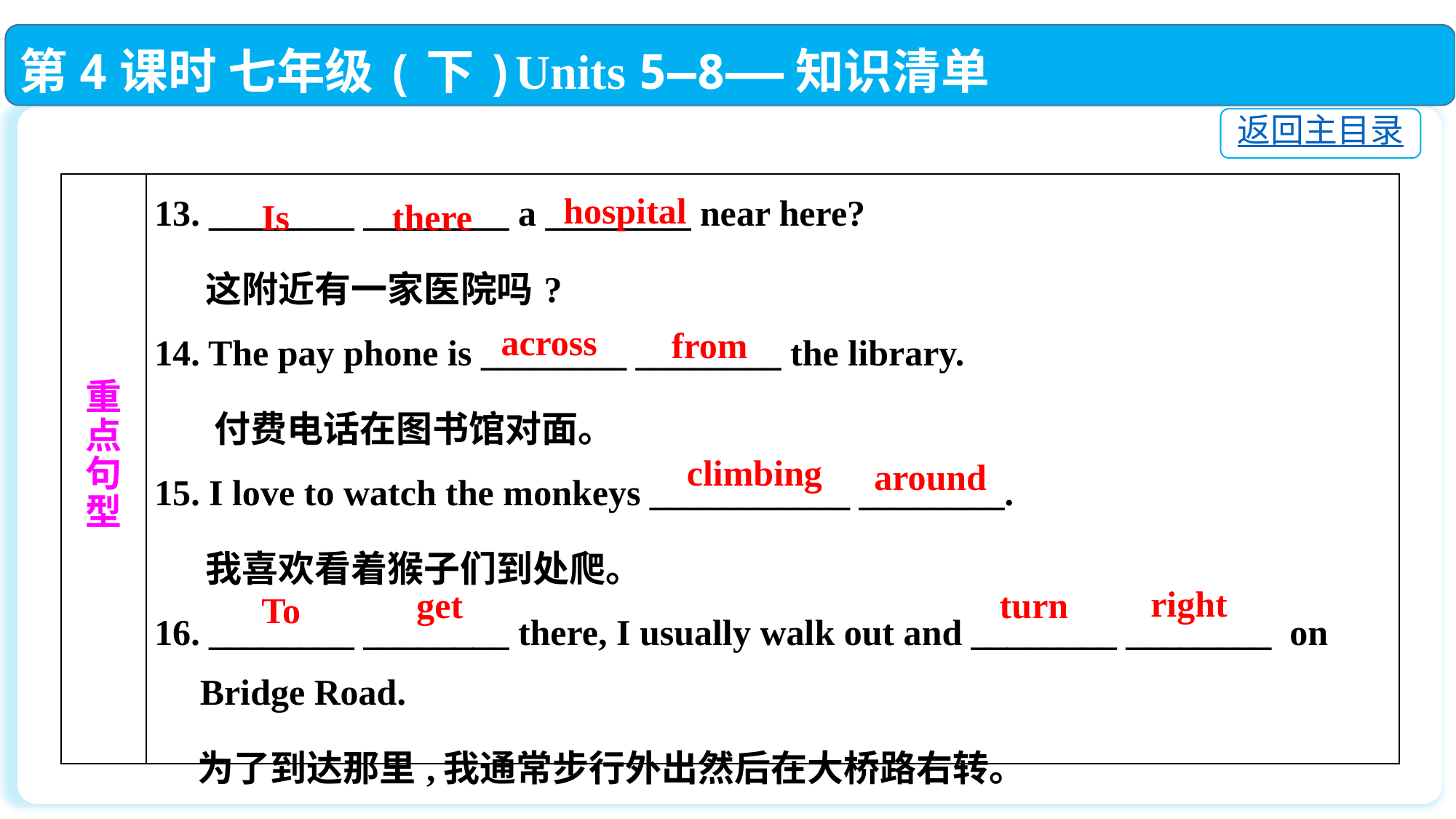

第4课时 七年级(下)Units 5—8——知识清单

返回主目录
| 重 点 句 型 | 13. \_\_\_\_\_\_\_\_ \_\_\_\_\_\_\_\_ a \_\_\_\_\_\_\_\_ near here? 这附近有一家医院吗? 14. The pay phone is \_\_\_\_\_\_\_\_ \_\_\_\_\_\_\_\_ the library. 付费电话在图书馆对面。 15. I love to watch the monkeys \_\_\_\_\_\_\_\_\_\_\_ \_\_\_\_\_\_\_\_. 我喜欢看着猴子们到处爬。 16. \_\_\_\_\_\_\_\_ \_\_\_\_\_\_\_\_ there, I usually walk out and \_\_\_\_\_\_\_\_ \_\_\_\_\_\_\_\_ on Bridge Road. 为了到达那里,我通常步行外出然后在大桥路右转。 |
| --- | --- |
hospital
Is
there
across
  from
climbing
around
right
get
turn
To